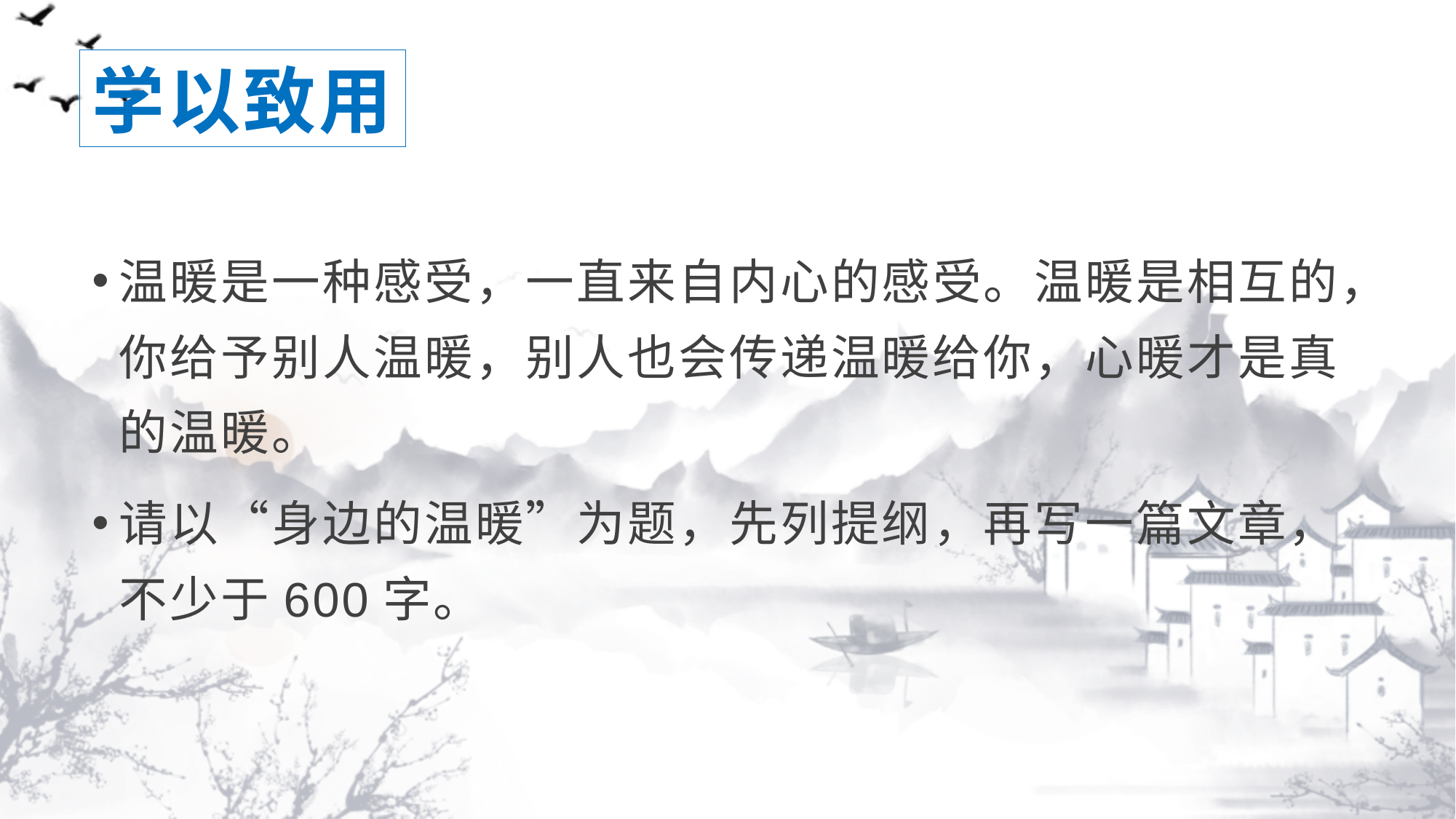

# 学以致用
温暖是一种感受，一直来自内心的感受。温暖是相互的，你给予别人温暖，别人也会传递温暖给你，心暖才是真的温暖。
请以“身边的温暖”为题，先列提纲，再写一篇文章，不少于600字。